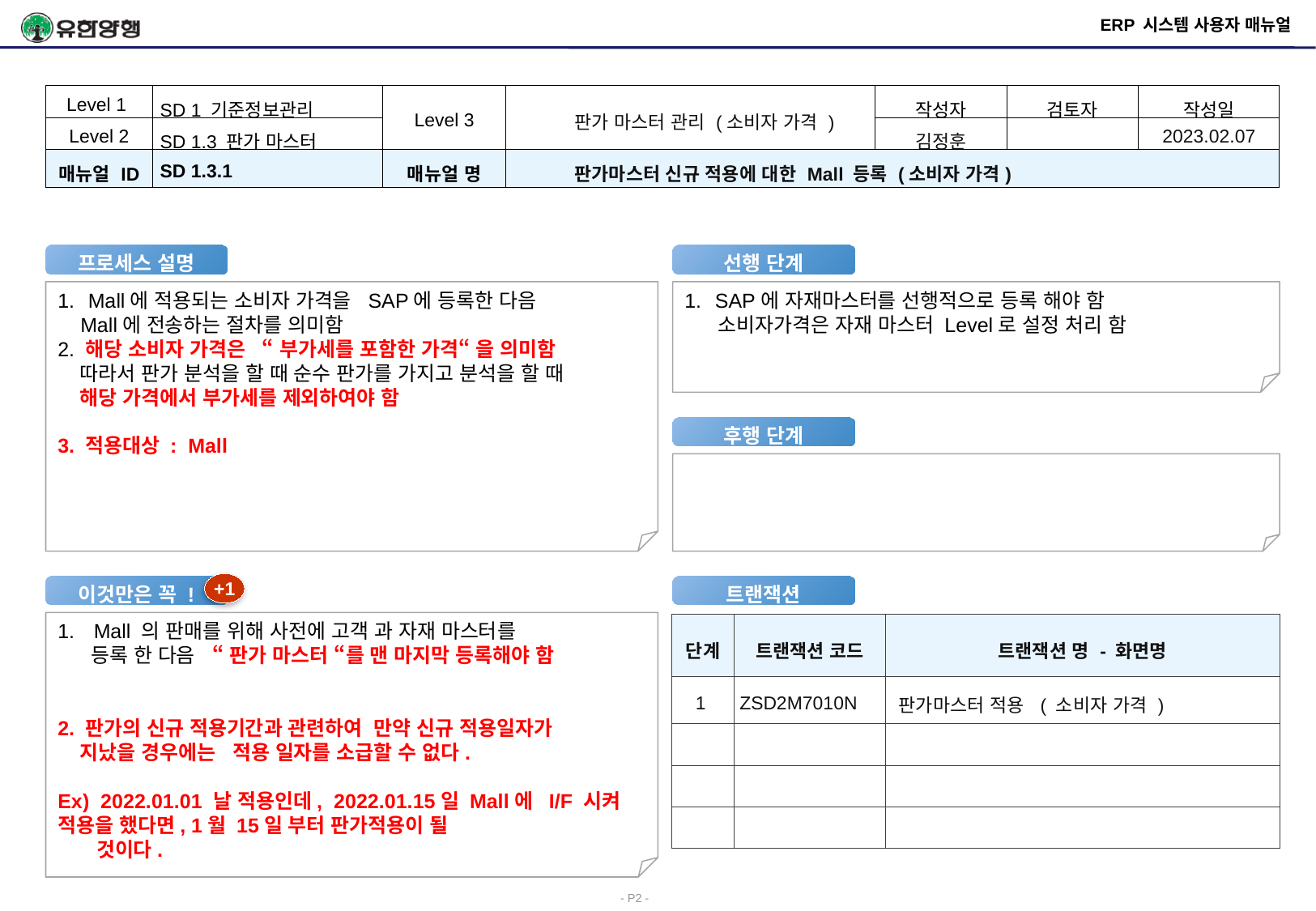

# ERP 시스템 사용자 매뉴얼
| Level 1 | SD 1 기준정보관리 | Level 3 | 판가 마스터 관리 (소비자 가격 ) | 작성자 | 검토자 | 작성일 |
| --- | --- | --- | --- | --- | --- | --- |
| Level 2 | SD 1.3 판가 마스터 |  |  | 김정훈 |  | 2023.02.07 |
| 매뉴얼 ID | SD 1.3.1 | 매뉴얼 명 | 판가마스터 신규 적용에 대한 Mall 등록 (소비자 가격) |  |  |  |
프로세스 설명
선행 단계
Mall에 적용되는 소비자 가격을  SAP에 등록한 다음
    Mall에 전송하는 절차를 의미함
2. 해당 소비자 가격은   “ 부가세를 포함한 가격“ 을 의미함
   따라서 판가 분석을 할 때 순수 판가를 가지고 분석을 할 때
   해당 가격에서 부가세를 제외하여야 함

3. 적용대상 :  Mall

SAP에 자재마스터를 선행적으로 등록 해야 함
     소비자가격은 자재 마스터 Level로 설정 처리 함
후행 단계

+1
이것만은 꼭 !
트랜잭션
 Mall 의 판매를 위해 사전에 고객 과 자재 마스터를
     등록 한 다음   “ 판가 마스터 “를 맨 마지막 등록해야 함

2. 판가의 신규 적용기간과 관련하여  만약 신규 적용일자가
   지났을 경우에는   적용 일자를 소급할 수 없다.

Ex)  2022.01.01 날 적용인데,  2022.01.15일 Mall에  I/F 시켜  적용을 했다면, 1월 15일 부터 판가적용이 될
      것이다.

| 단계 | 트랜잭션 코드 | 트랜잭션 명 - 화면명 |
| --- | --- | --- |
| 1 | ZSD2M7010N | 판가마스터 적용 ( 소비자 가격 ) |
|  |  |  |
|  |  |  |
|  |  |  |